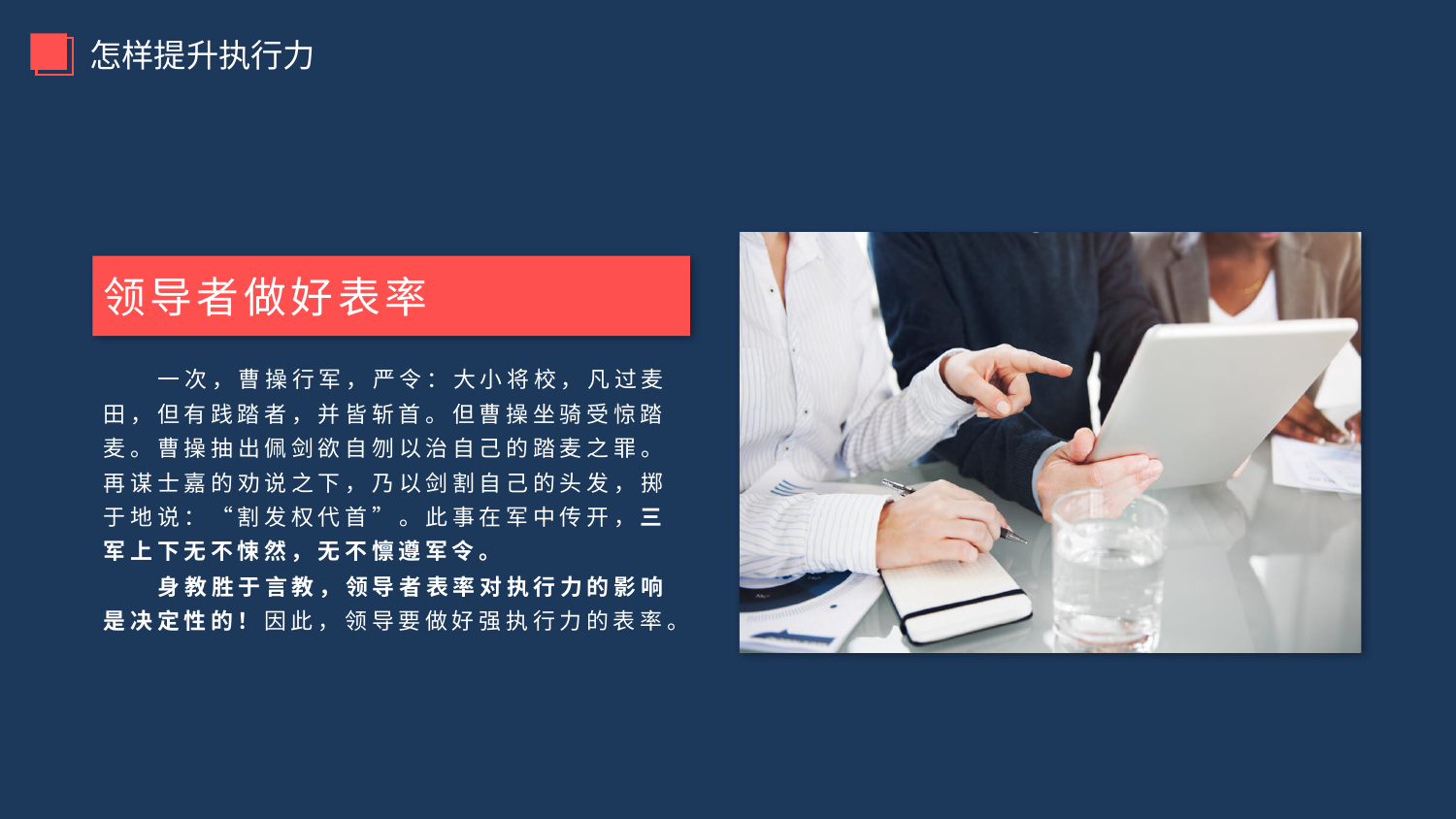

领导者做好表率
一次，曹操行军，严令：大小将校，凡过麦田，但有践踏者，并皆斩首。但曹操坐骑受惊踏麦。曹操抽出佩剑欲自刎以治自己的踏麦之罪。再谋士嘉的劝说之下，乃以剑割自己的头发，掷于地说：“割发权代首”。此事在军中传开，三军上下无不悚然，无不懔遵军令。
身教胜于言教，领导者表率对执行力的影响是决定性的！因此，领导要做好强执行力的表率。